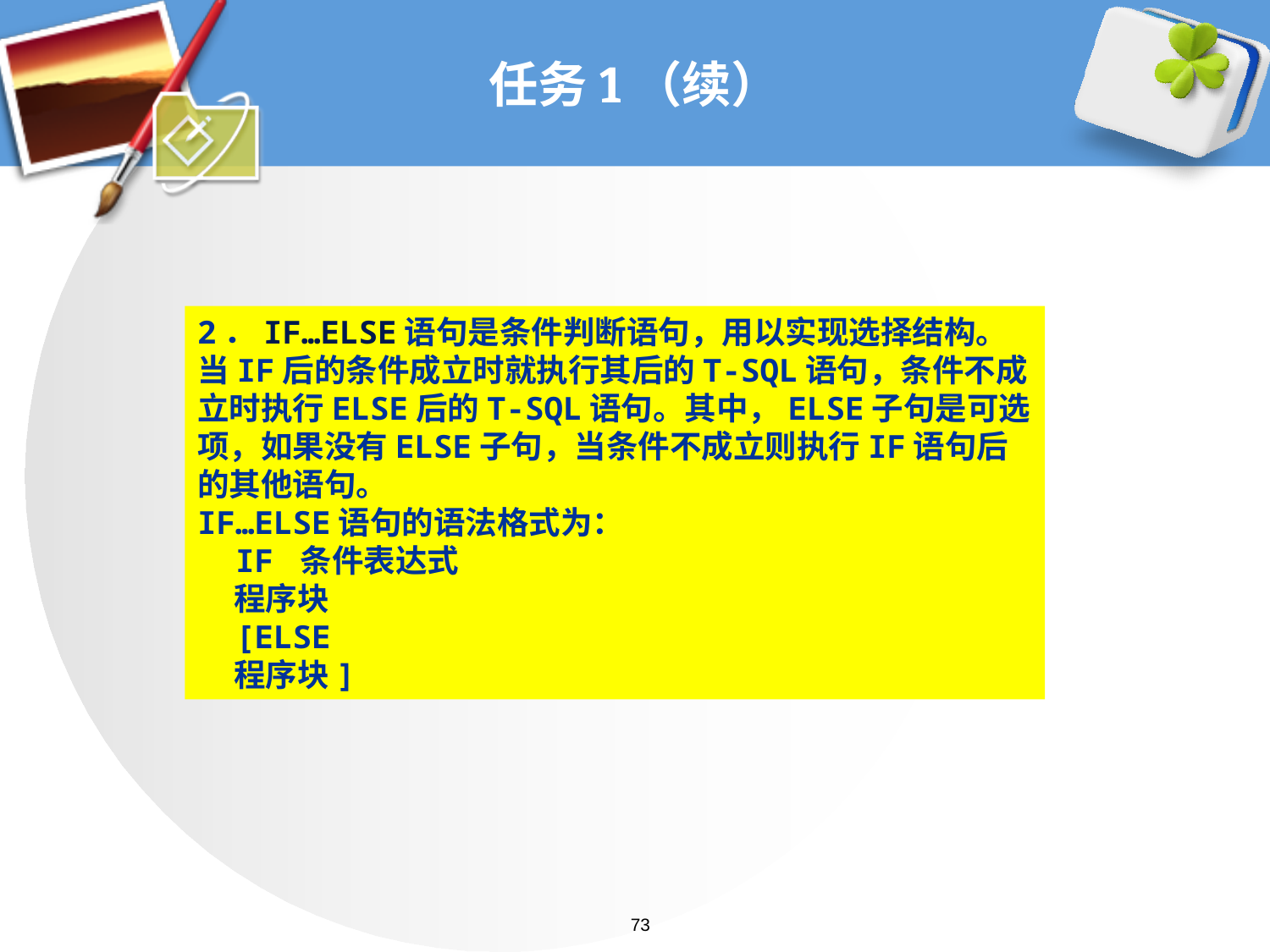

# 任务1（续）
2．IF…ELSE语句是条件判断语句，用以实现选择结构。当IF后的条件成立时就执行其后的T-SQL语句，条件不成立时执行ELSE后的T-SQL语句。其中，ELSE子句是可选项，如果没有ELSE子句，当条件不成立则执行IF语句后的其他语句。
IF…ELSE语句的语法格式为：
  IF 条件表达式
    程序块
  [ELSE
    程序块]
73